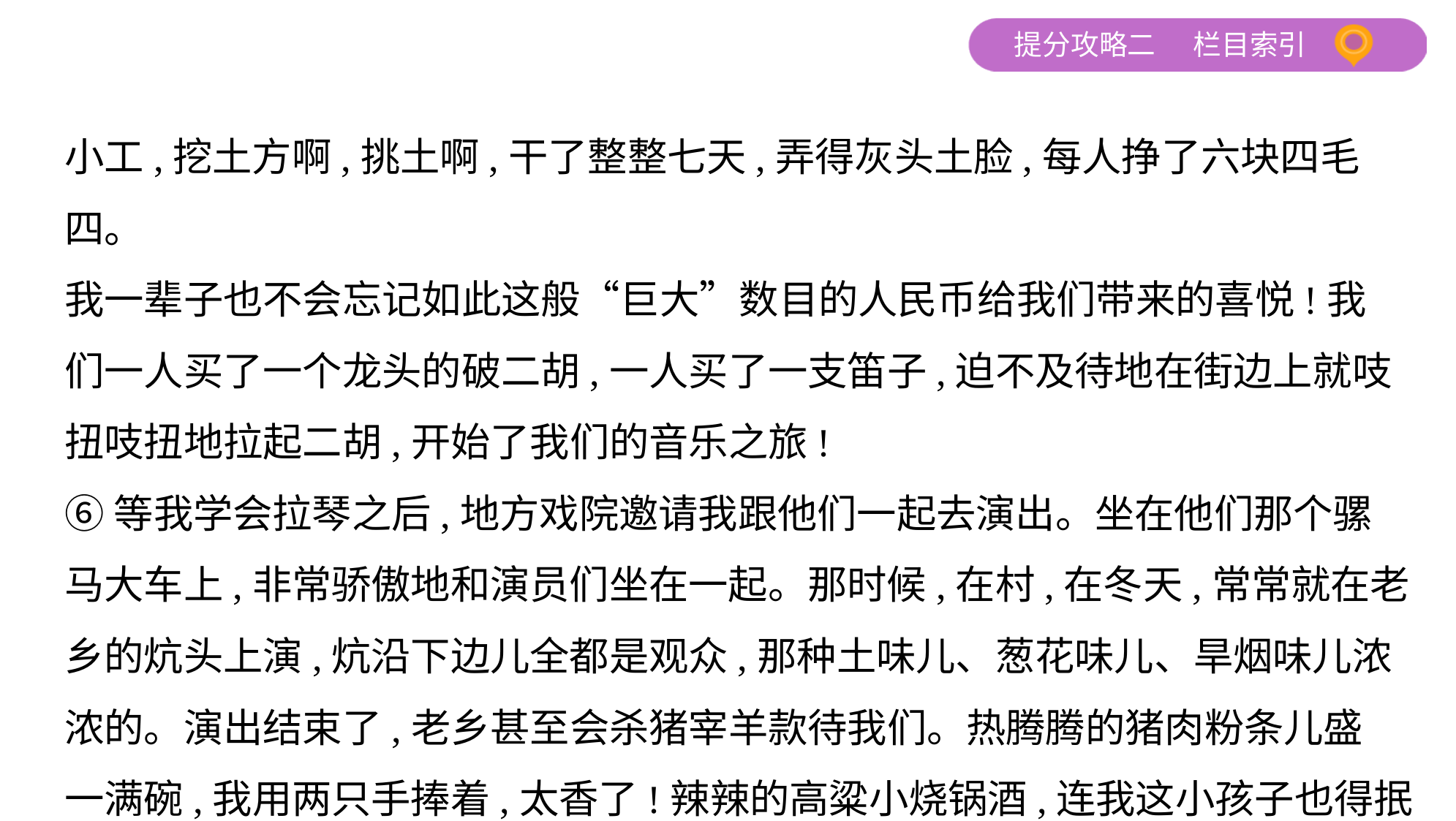

小工,挖土方啊,挑土啊,干了整整七天,弄得灰头土脸,每人挣了六块四毛四。
我一辈子也不会忘记如此这般“巨大”数目的人民币给我们带来的喜悦!我
们一人买了一个龙头的破二胡,一人买了一支笛子,迫不及待地在街边上就吱
扭吱扭地拉起二胡,开始了我们的音乐之旅!
⑥等我学会拉琴之后,地方戏院邀请我跟他们一起去演出。坐在他们那个骡
马大车上,非常骄傲地和演员们坐在一起。那时候,在村,在冬天,常常就在老
乡的炕头上演,炕沿下边儿全都是观众,那种土味儿、葱花味儿、旱烟味儿浓
浓的。演出结束了,老乡甚至会杀猪宰羊款待我们。热腾腾的猪肉粉条儿盛
一满碗,我用两只手捧着,太香了!辣辣的高粱小烧锅酒,连我这小孩子也得抿